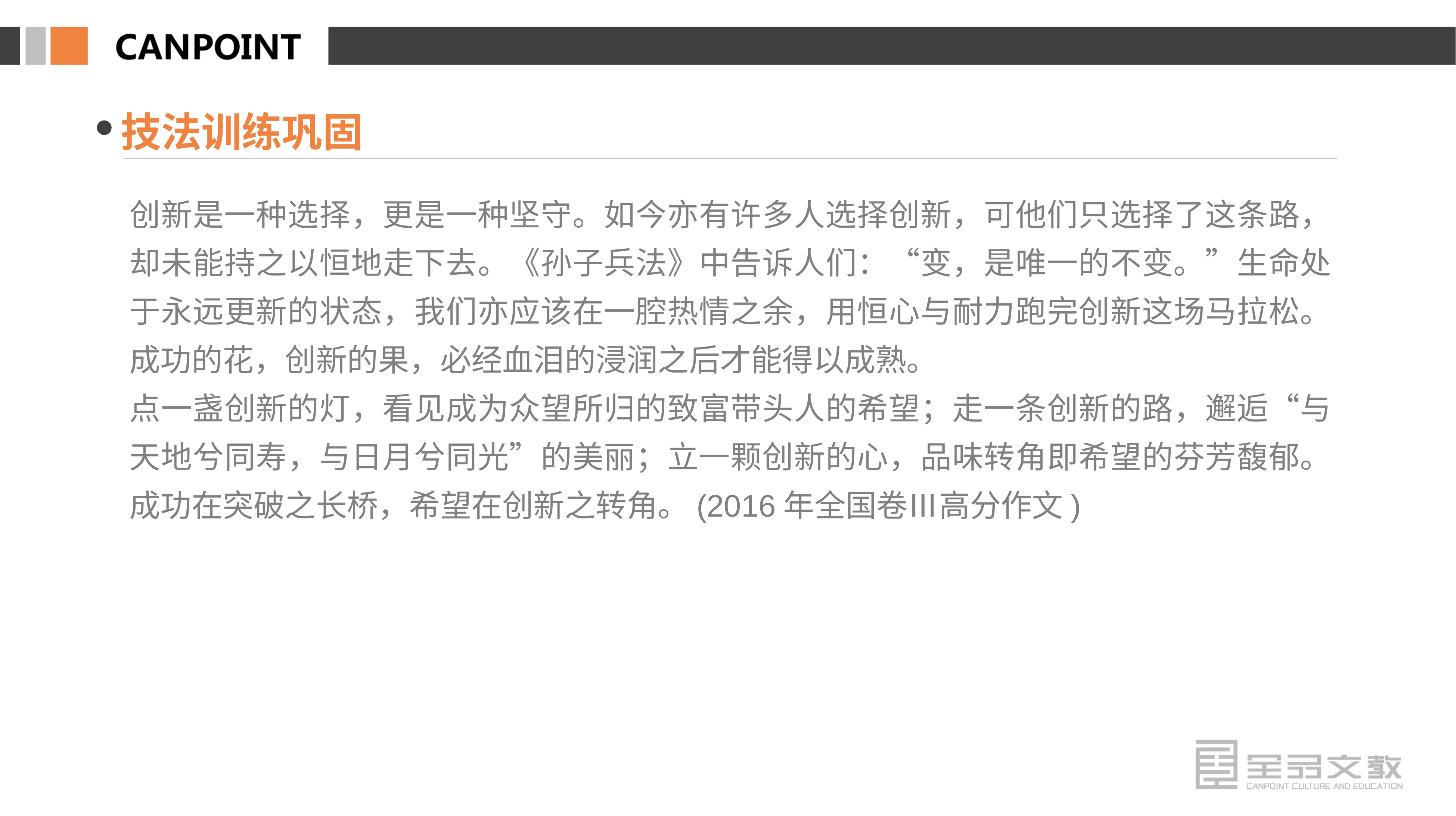

技法训练巩固

创新是一种选择，更是一种坚守。如今亦有许多人选择创新，可他们只选择了这条路，却未能持之以恒地走下去。《孙子兵法》中告诉人们：“变，是唯一的不变。”生命处于永远更新的状态，我们亦应该在一腔热情之余，用恒心与耐力跑完创新这场马拉松。成功的花，创新的果，必经血泪的浸润之后才能得以成熟。
点一盏创新的灯，看见成为众望所归的致富带头人的希望；走一条创新的路，邂逅“与天地兮同寿，与日月兮同光”的美丽；立一颗创新的心，品味转角即希望的芬芳馥郁。成功在突破之长桥，希望在创新之转角。(2016年全国卷Ⅲ高分作文)